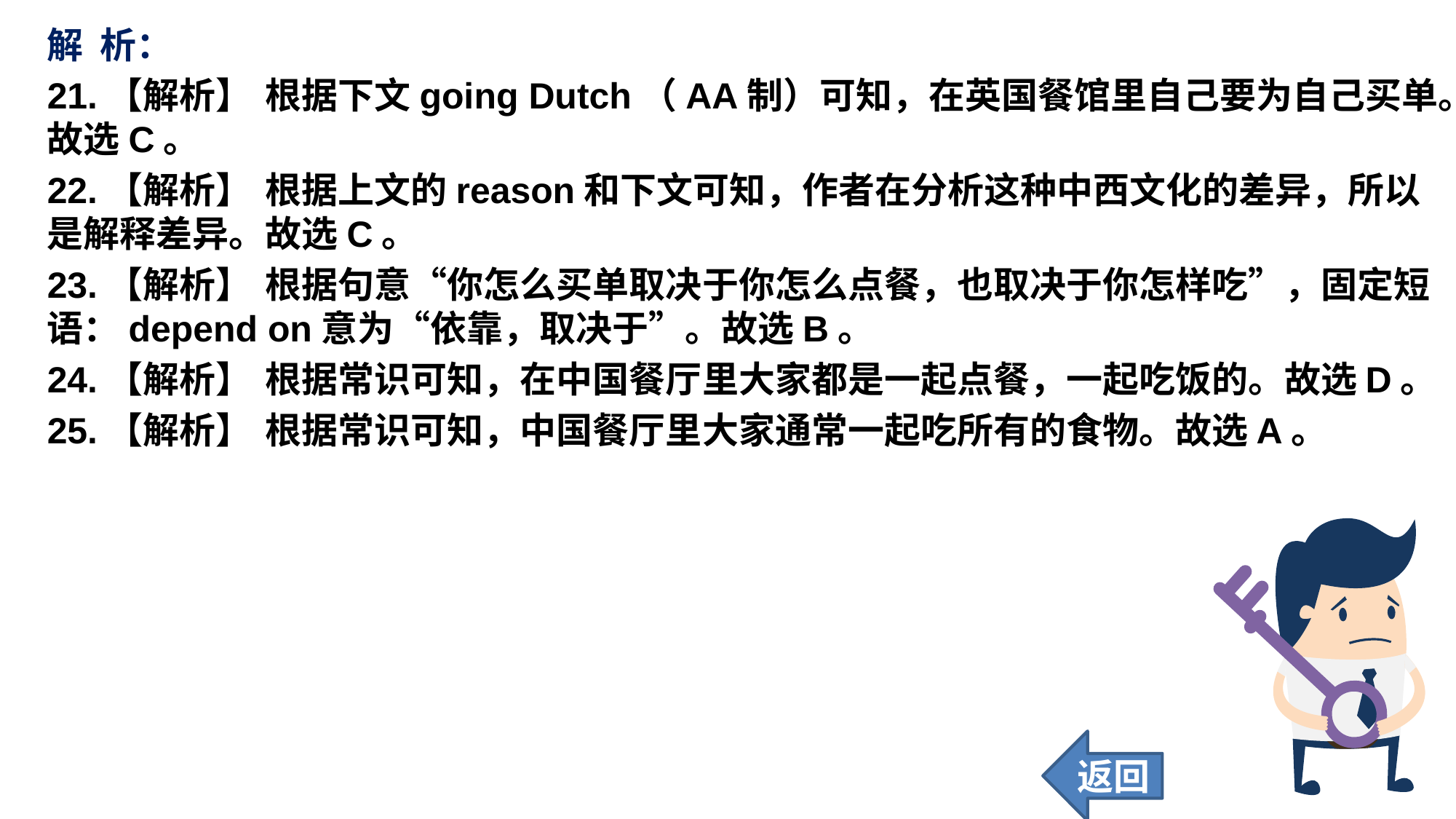

解  析：
21.【解析】	根据下文going Dutch（AA制）可知，在英国餐馆里自己要为自己买单。故选C。
22.【解析】	根据上文的reason和下文可知，作者在分析这种中西文化的差异，所以是解释差异。故选C。
23.【解析】	根据句意“你怎么买单取决于你怎么点餐，也取决于你怎样吃”，固定短语：depend on意为“依靠，取决于”。故选B。
24.【解析】	根据常识可知，在中国餐厅里大家都是一起点餐，一起吃饭的。故选D。
25.【解析】	根据常识可知，中国餐厅里大家通常一起吃所有的食物。故选A。

返回
26